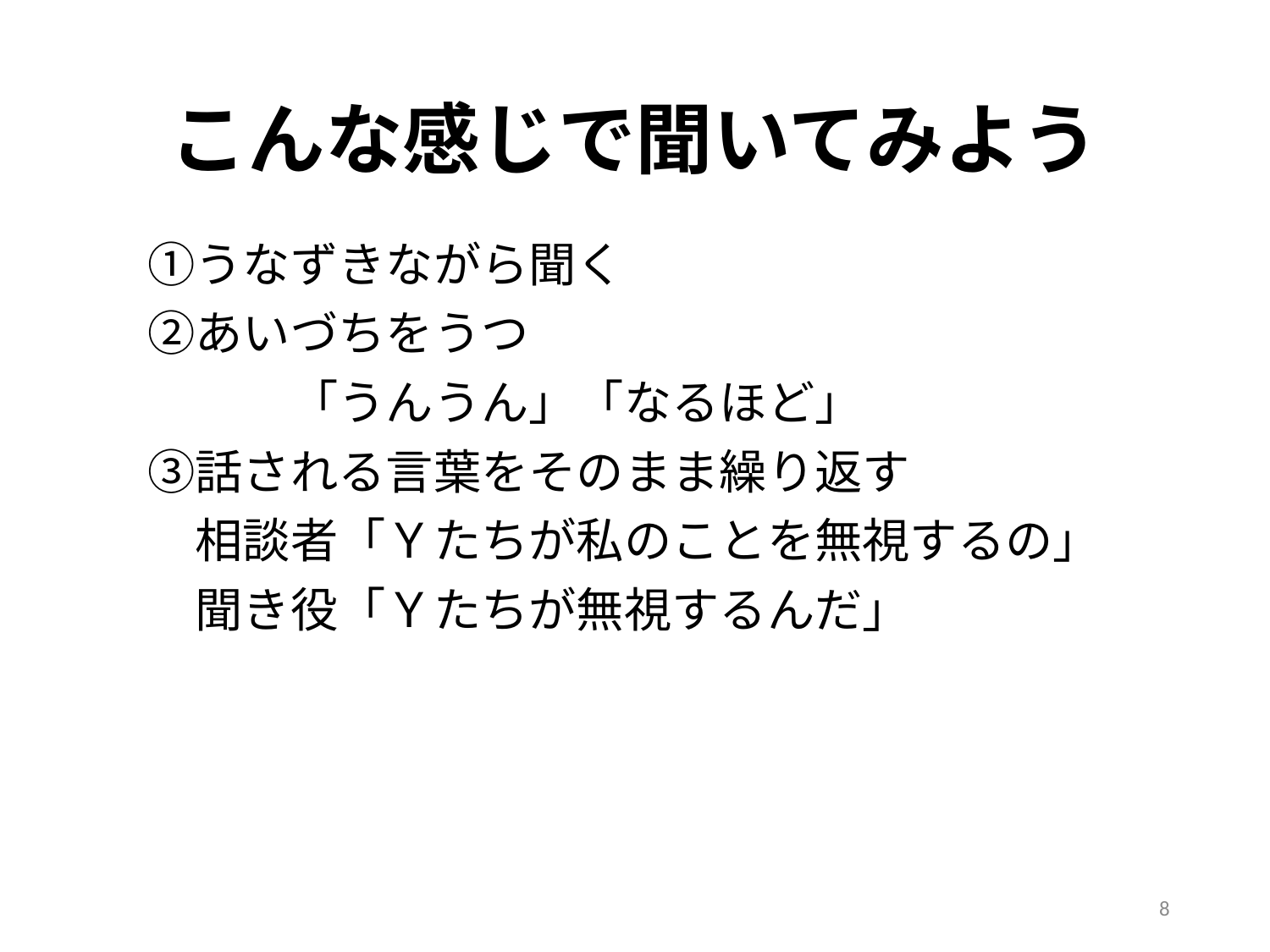

# こんな感じで聞いてみよう
　①うなずきながら聞く
　②あいづちをうつ
　　　　「うんうん」「なるほど」
　③話される言葉をそのまま繰り返す
　　相談者「Ｙたちが私のことを無視するの」
　　聞き役「Ｙたちが無視するんだ」
8